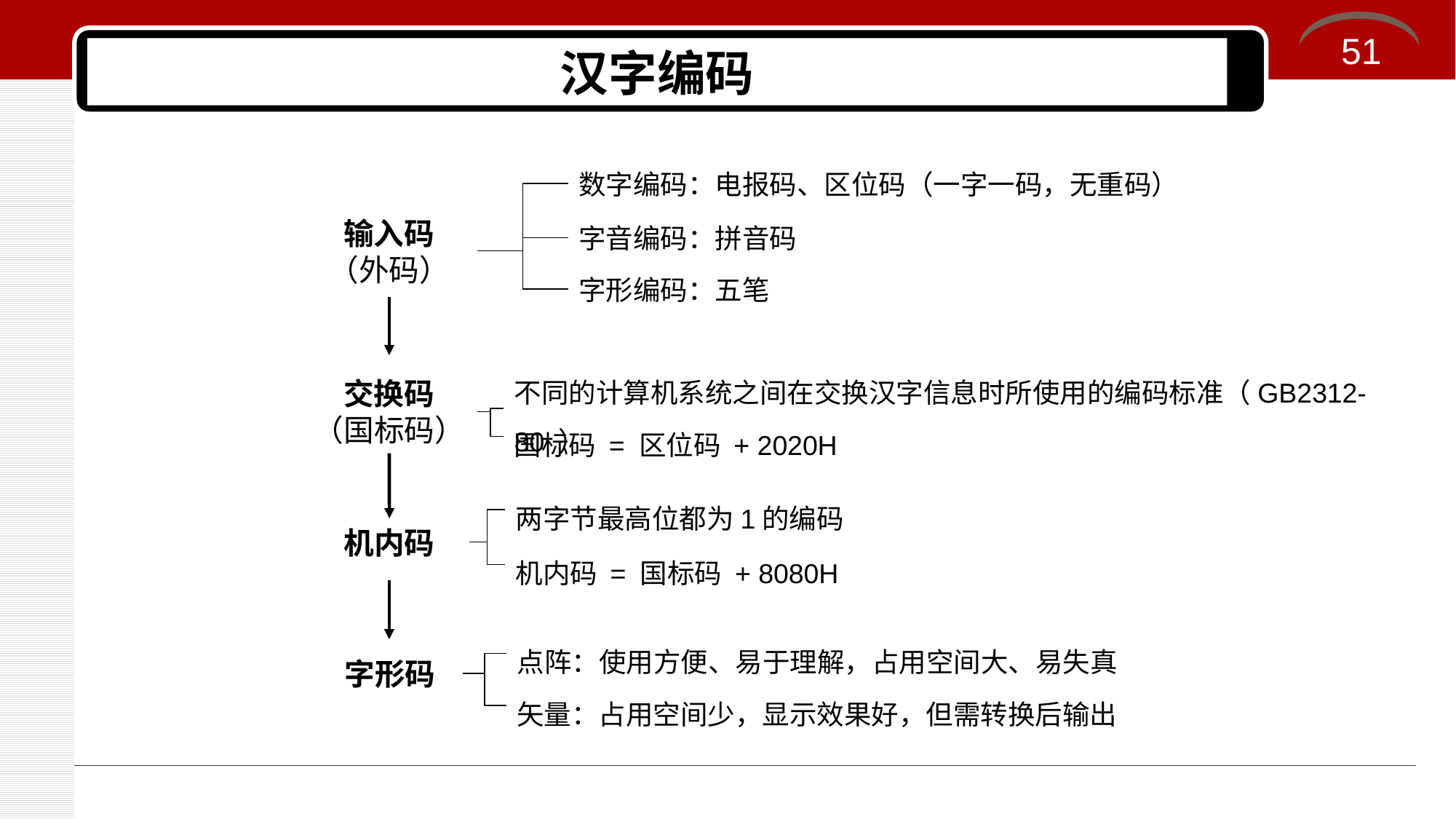

51
# 汉字编码
数字编码：电报码、区位码（一字一码，无重码）
输入码
（外码）
字音编码：拼音码
字形编码：五笔
不同的计算机系统之间在交换汉字信息时所使用的编码标准（GB2312-80 ）
交换码
（国标码）
国标码 = 区位码 + 2020H
两字节最高位都为1的编码
机内码
机内码 = 国标码 + 8080H
点阵：使用方便、易于理解，占用空间大、易失真
字形码
矢量：占用空间少，显示效果好，但需转换后输出